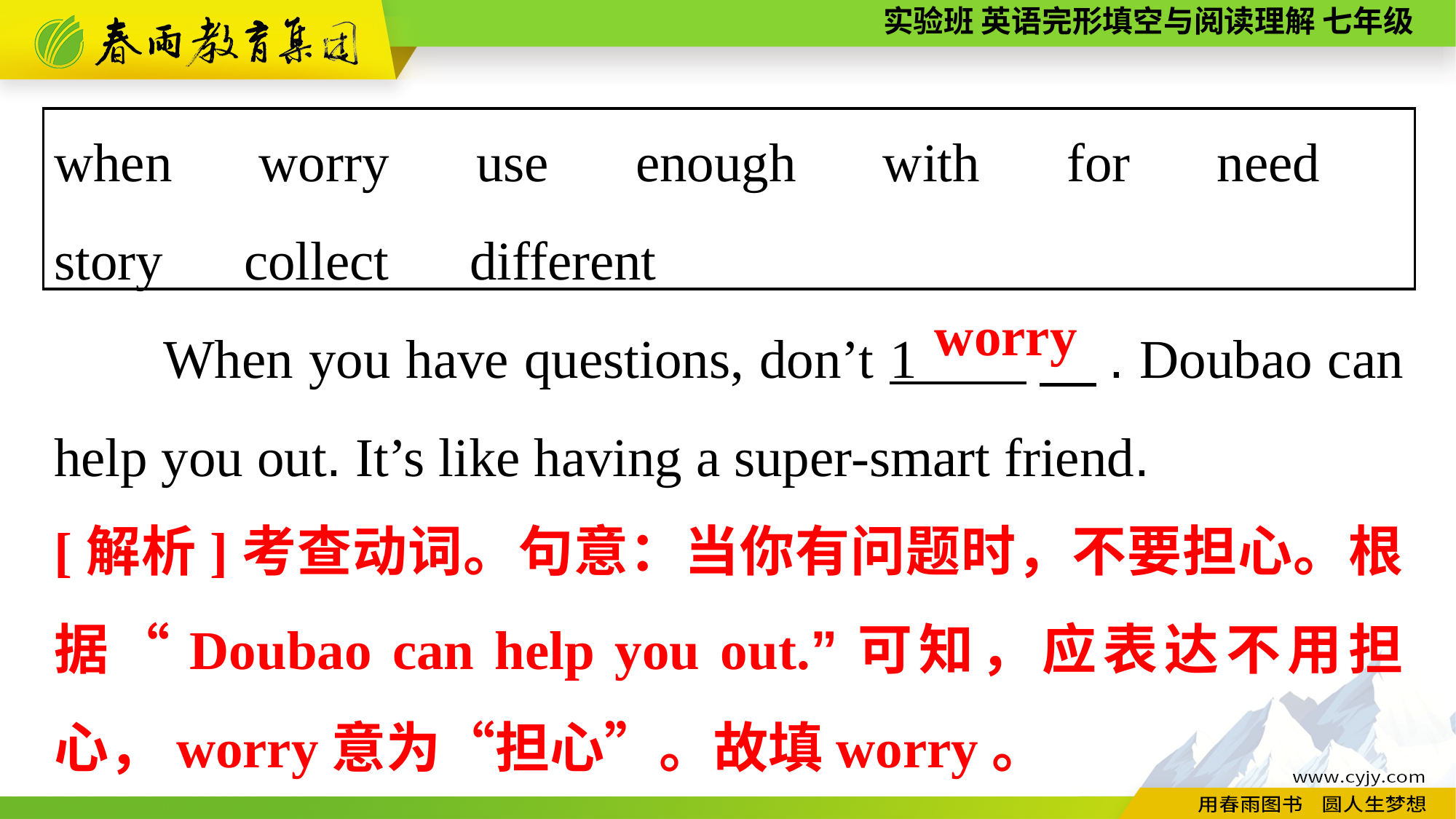

when　worry　use　enough　with　for　need　story　collect　different
When you have questions, don’t 1       　. Doubao can help you out. It’s like having a super-smart friend.

worry
[解析]考查动词。句意：当你有问题时，不要担心。根据“Doubao can help you out.”可知，应表达不用担心，worry意为“担心”。故填worry。